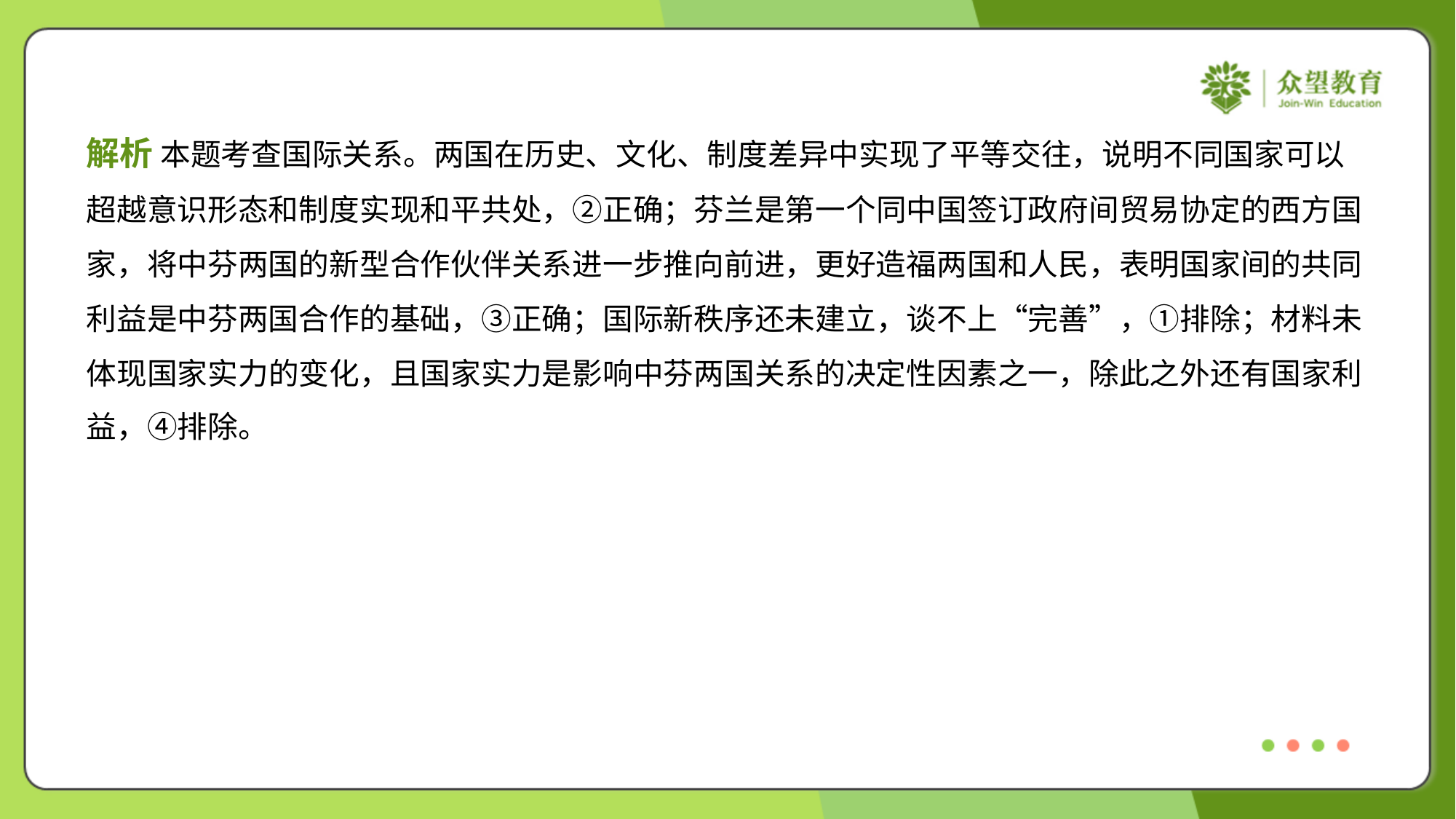

解析 本题考查国际关系。两国在历史、文化、制度差异中实现了平等交往，说明不同国家可以
超越意识形态和制度实现和平共处，②正确；芬兰是第一个同中国签订政府间贸易协定的西方国
家，将中芬两国的新型合作伙伴关系进一步推向前进，更好造福两国和人民，表明国家间的共同
利益是中芬两国合作的基础，③正确；国际新秩序还未建立，谈不上“完善”，①排除；材料未
体现国家实力的变化，且国家实力是影响中芬两国关系的决定性因素之一，除此之外还有国家利
益，④排除。